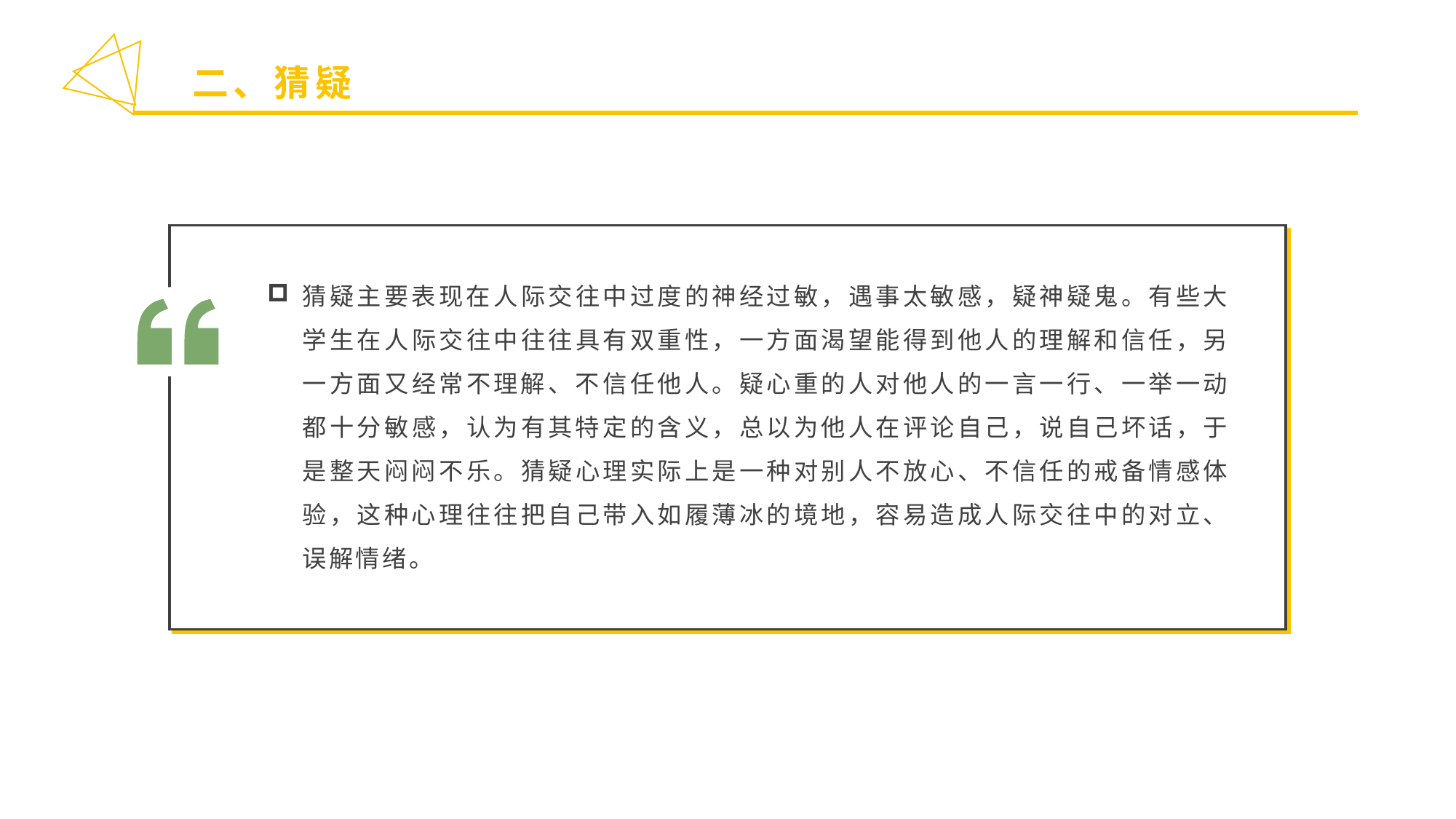

二、猜疑

猜疑主要表现在人际交往中过度的神经过敏，遇事太敏感，疑神疑鬼。有些大学生在人际交往中往往具有双重性，一方面渴望能得到他人的理解和信任，另一方面又经常不理解、不信任他人。疑心重的人对他人的一言一行、一举一动都十分敏感，认为有其特定的含义，总以为他人在评论自己，说自己坏话，于是整天闷闷不乐。猜疑心理实际上是一种对别人不放心、不信任的戒备情感体验，这种心理往往把自己带入如履薄冰的境地，容易造成人际交往中的对立、误解情绪。